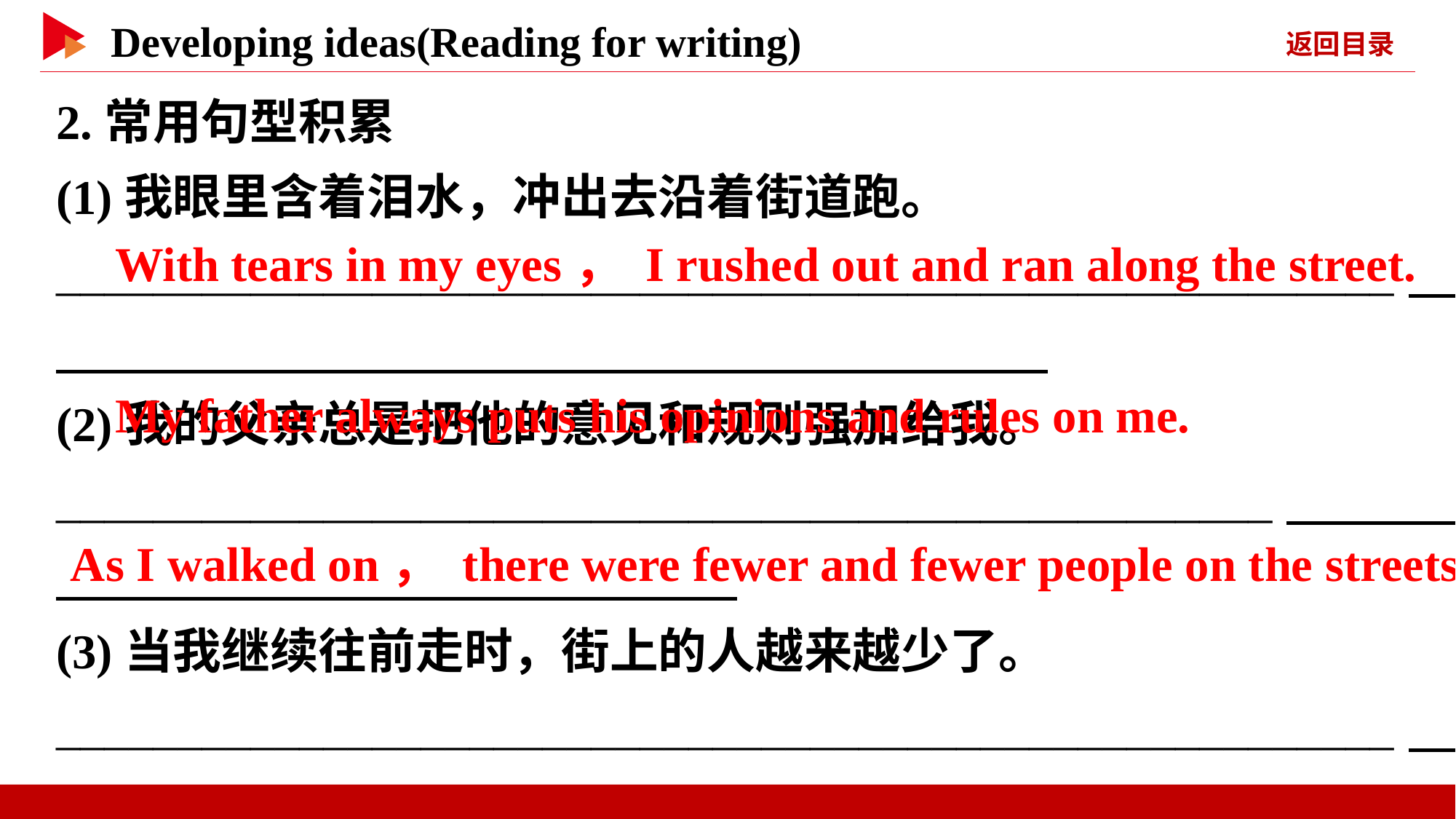

2.常用句型积累
(1)我眼里含着泪水，冲出去沿着街道跑。
_______________________________________________________
(2)我的父亲总是把他的意见和规则强加给我。
__________________________________________________
(3)当我继续往前走时，街上的人越来越少了。
_______________________________________________________
　With tears in my eyes， I rushed out and ran along the street.
　My father always puts his opinions and rules on me.
　As I walked on， there were fewer and fewer people on the streets.